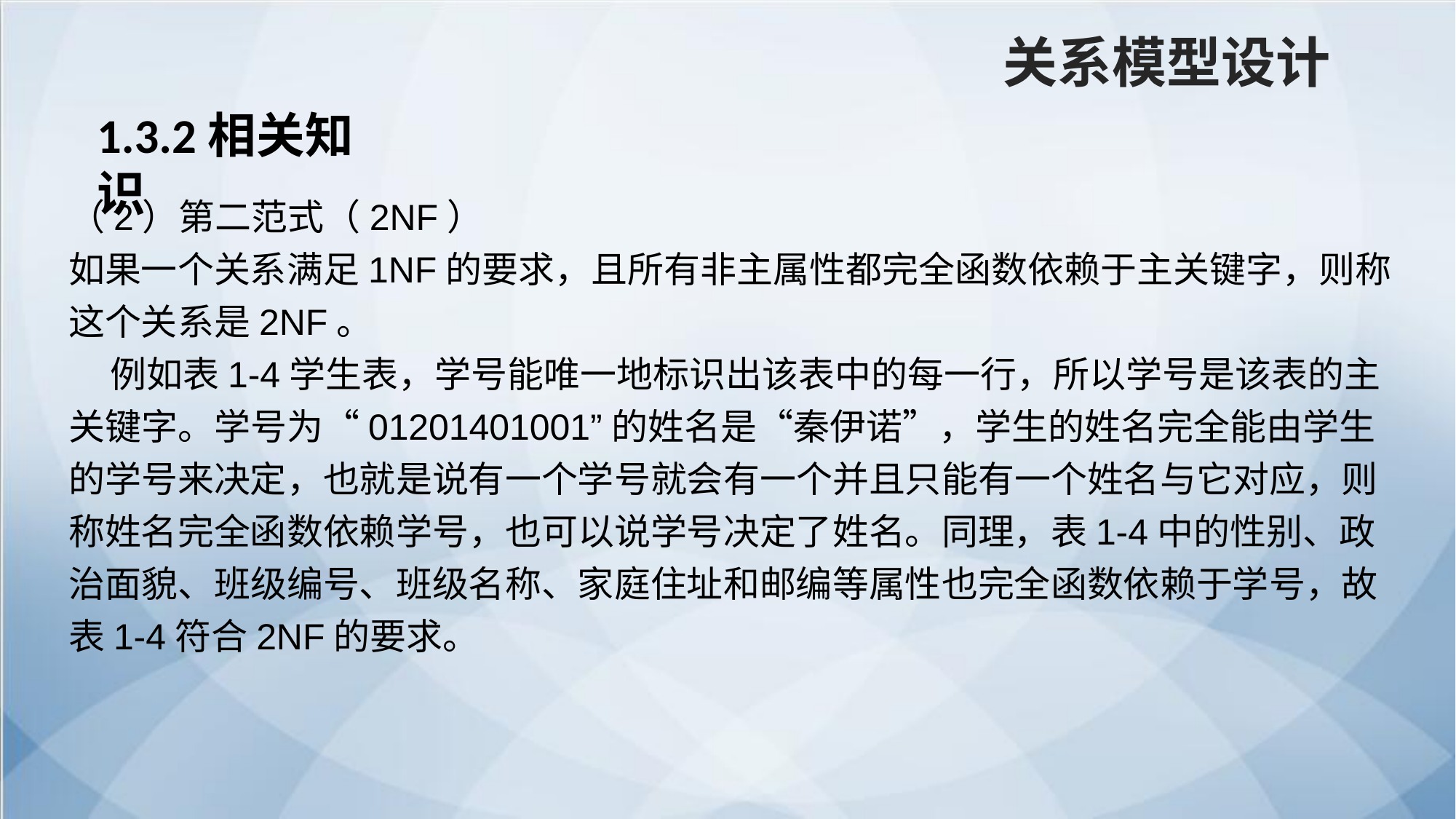

关系模型设计
1.3.2相关知识
（2）第二范式（2NF）
如果一个关系满足1NF的要求，且所有非主属性都完全函数依赖于主关键字，则称这个关系是2NF。
    例如表1-4学生表，学号能唯一地标识出该表中的每一行，所以学号是该表的主关键字。学号为“01201401001”的姓名是“秦伊诺”，学生的姓名完全能由学生的学号来决定，也就是说有一个学号就会有一个并且只能有一个姓名与它对应，则称姓名完全函数依赖学号，也可以说学号决定了姓名。同理，表1-4中的性别、政治面貌、班级编号、班级名称、家庭住址和邮编等属性也完全函数依赖于学号，故表1-4符合2NF的要求。